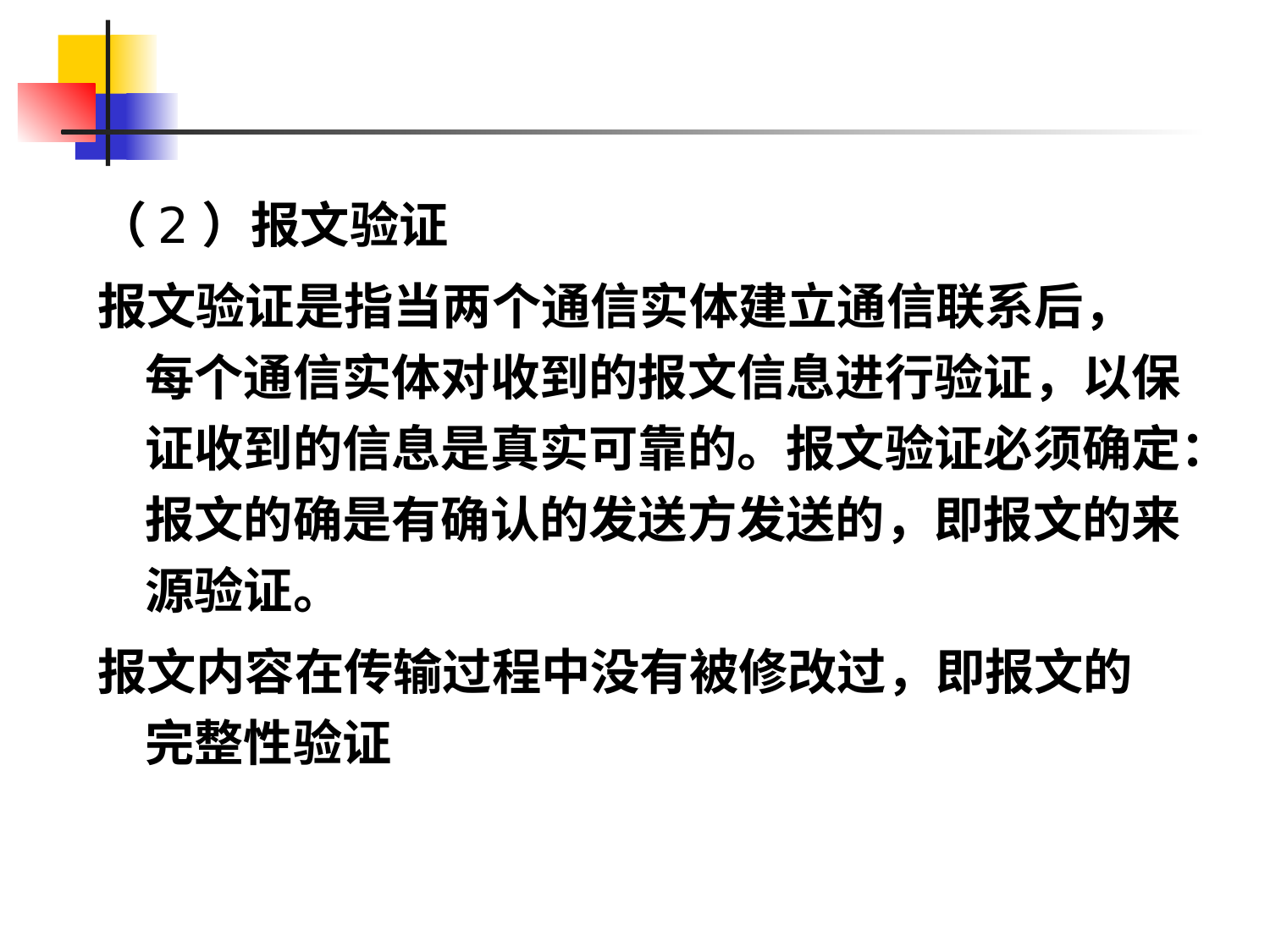

#
（2）报文验证
报文验证是指当两个通信实体建立通信联系后，每个通信实体对收到的报文信息进行验证，以保证收到的信息是真实可靠的。报文验证必须确定：报文的确是有确认的发送方发送的，即报文的来源验证。
报文内容在传输过程中没有被修改过，即报文的完整性验证

54